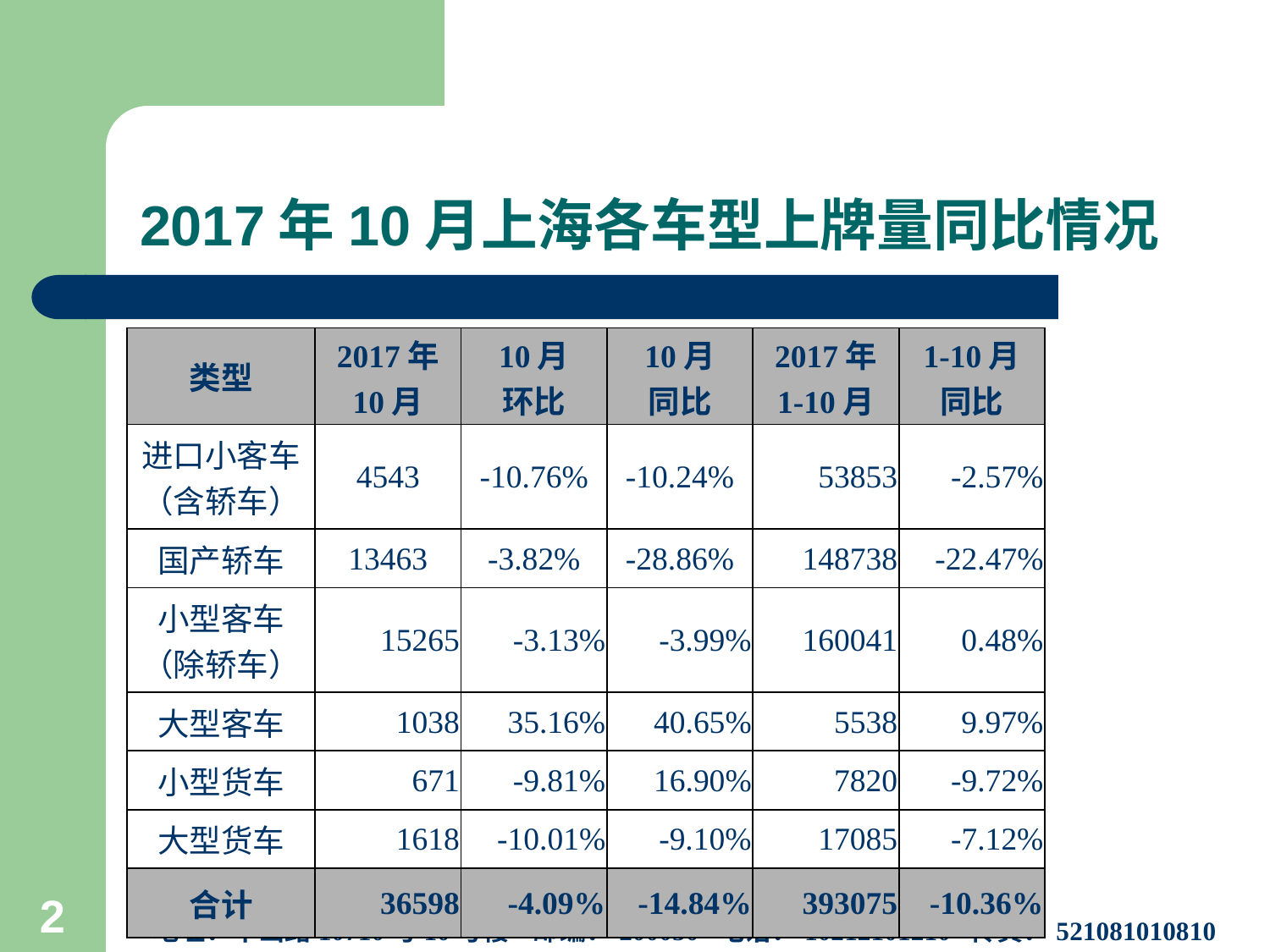

# 2017年10月上海各车型上牌量同比情况

| 类型 | 2017年 10月 | 10月 环比 | 10月 同比 | 2017年 1-10月 | 1-10月 同比 |
| --- | --- | --- | --- | --- | --- |
| 进口小客车 （含轿车） | 4543 | -10.76% | -10.24% | 53853 | -2.57% |
| 国产轿车 | 13463 | -3.82% | -28.86% | 148738 | -22.47% |
| 小型客车 （除轿车） | 15265 | -3.13% | -3.99% | 160041 | 0.48% |
| 大型客车 | 1038 | 35.16% | 40.65% | 5538 | 9.97% |
| 小型货车 | 671 | -9.81% | 16.90% | 7820 | -9.72% |
| 大型货车 | 1618 | -10.01% | -9.10% | 17085 | -7.12% |
| 合计 | 36598 | -4.09% | -14.84% | 393075 | -10.36% |
上海市信息中心汽车产业研究室
地址：华山路10710号10号楼    邮编：200050  电话：10212101210  传真：521081010810
2